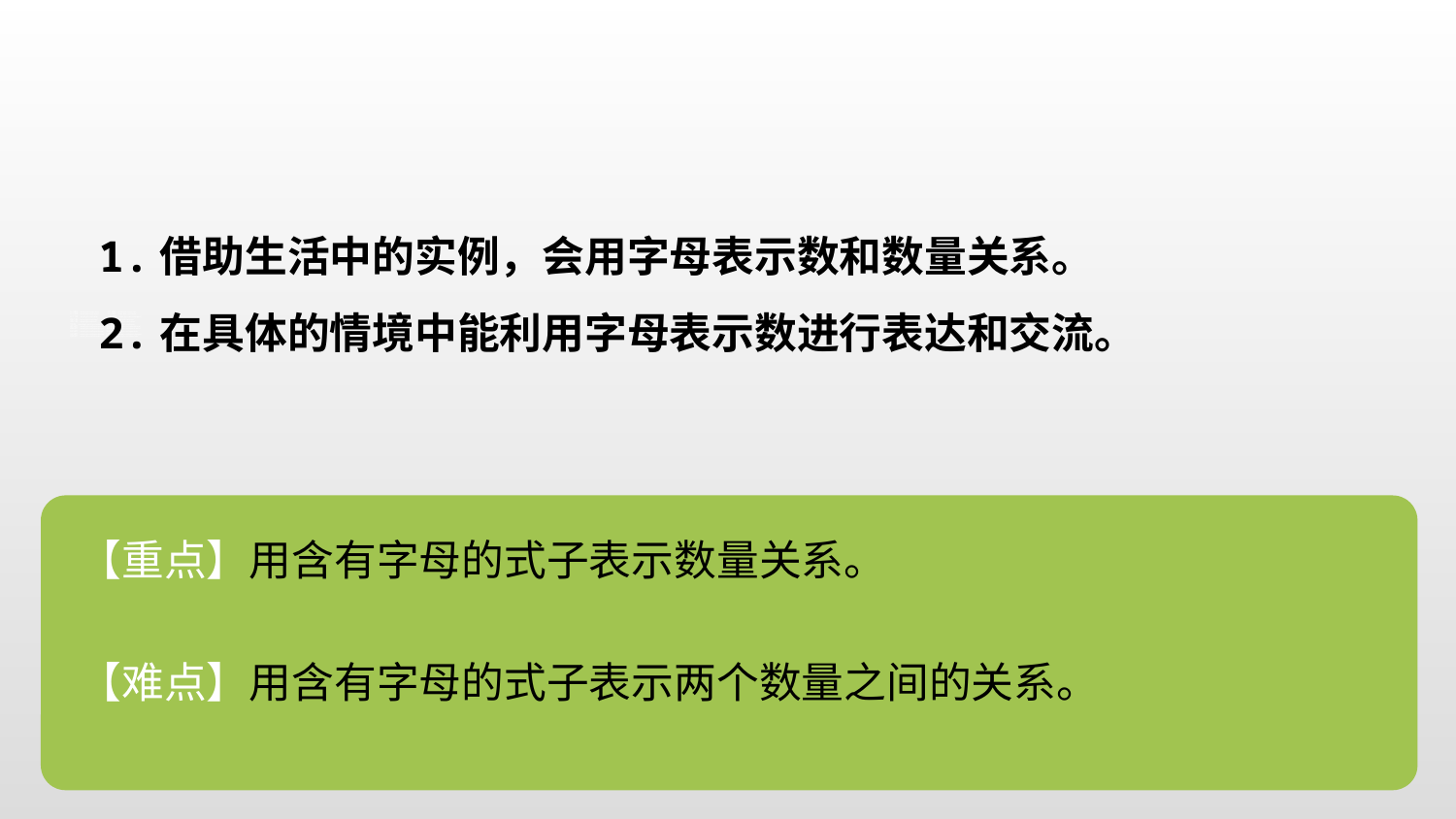

1.借助生活中的实例，会用字母表示数和数量关系。
2.在具体的情境中能利用字母表示数进行表达和交流。

【重点】用含有字母的式子表示数量关系。

【难点】用含有字母的式子表示两个数量之间的关系。